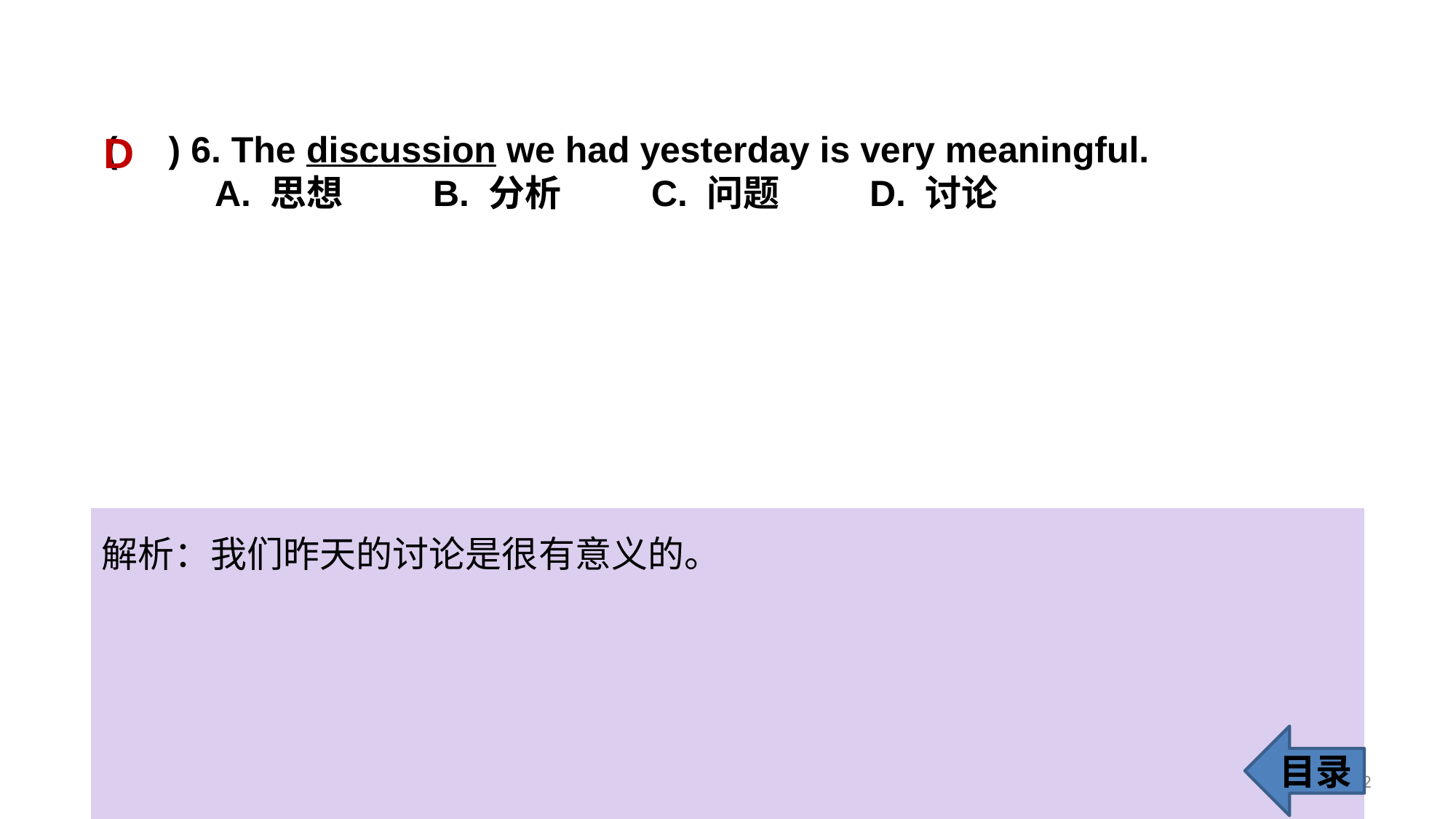

(     ) 6. The discussion we had yesterday is very meaningful.
	A. 思想 	B. 分析 	C. 问题 	D. 讨论
D

解析：我们昨天的讨论是很有意义的。
目录
12